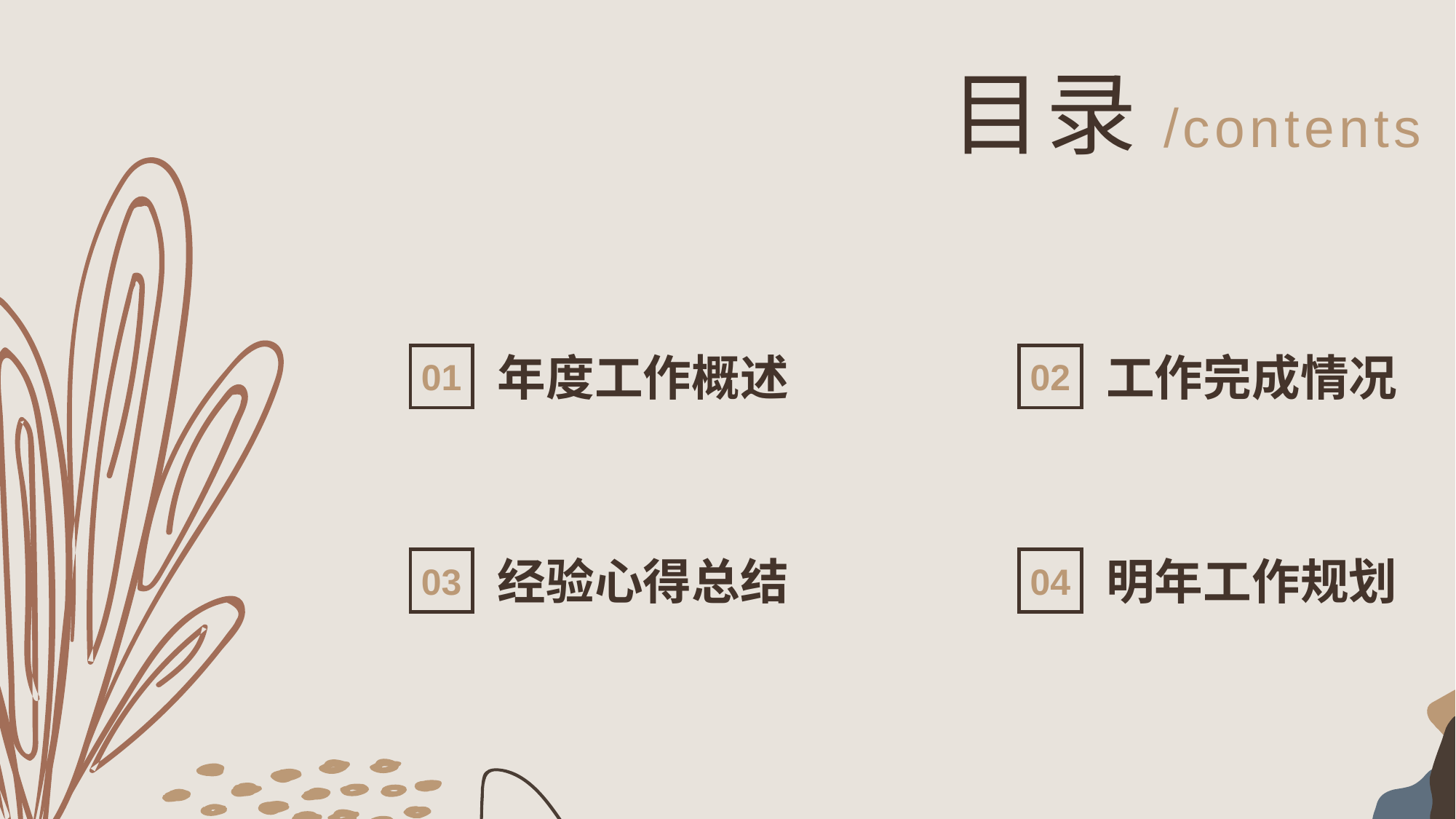

目录/contents

年度工作概述
工作完成情况

01
02
经验心得总结
明年工作规划

03
04